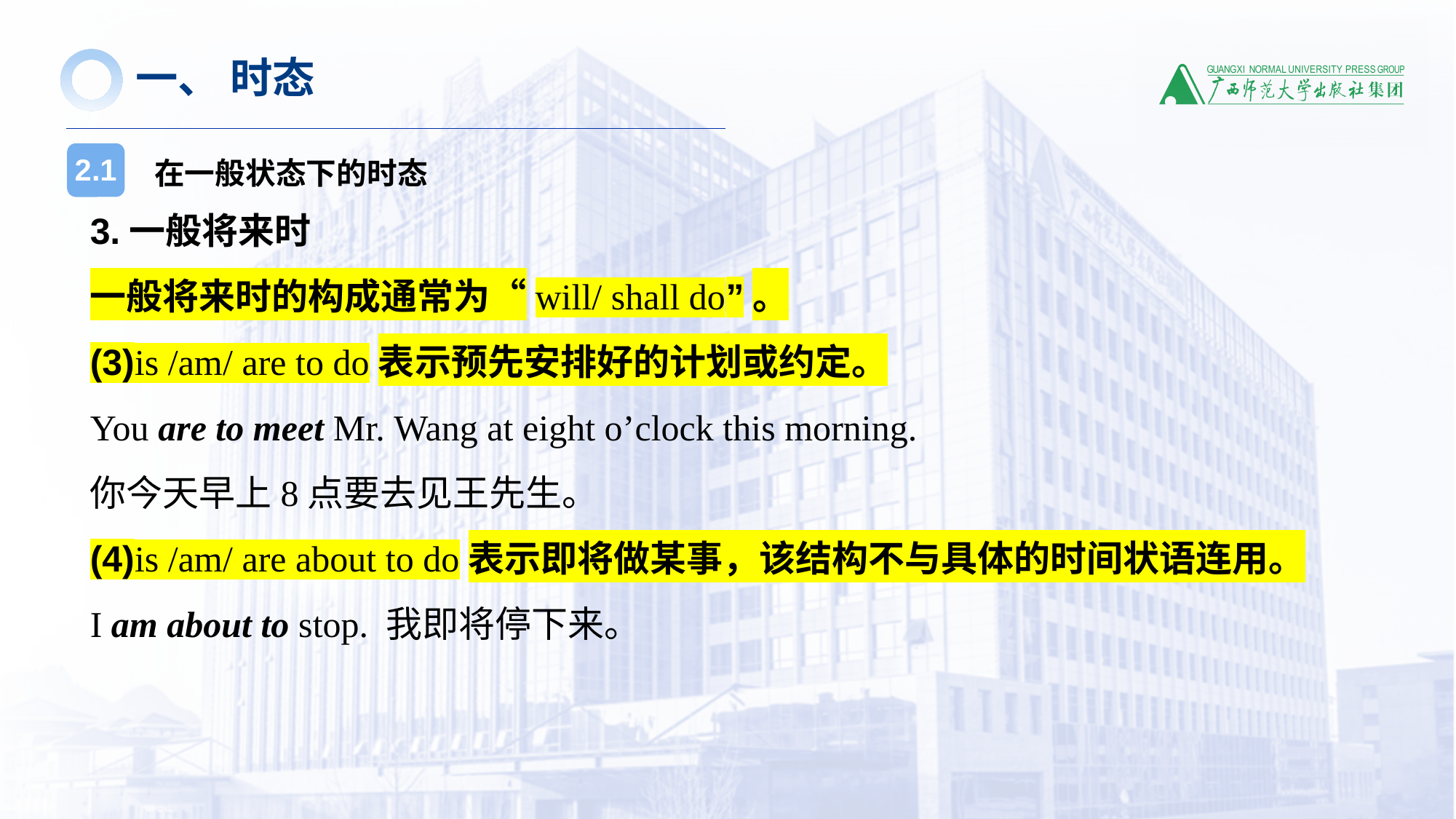

一、 时态

在一般状态下的时态

2.1

3.一般将来时
一般将来时的构成通常为“will/ shall do”。
(3)is /am/ are to do表示预先安排好的计划或约定。
You are to meet Mr. Wang at eight o’clock this morning.
你今天早上8点要去见王先生。
(4)is /am/ are about to do表示即将做某事，该结构不与具体的时间状语连用。
I am about to stop. 我即将停下来。